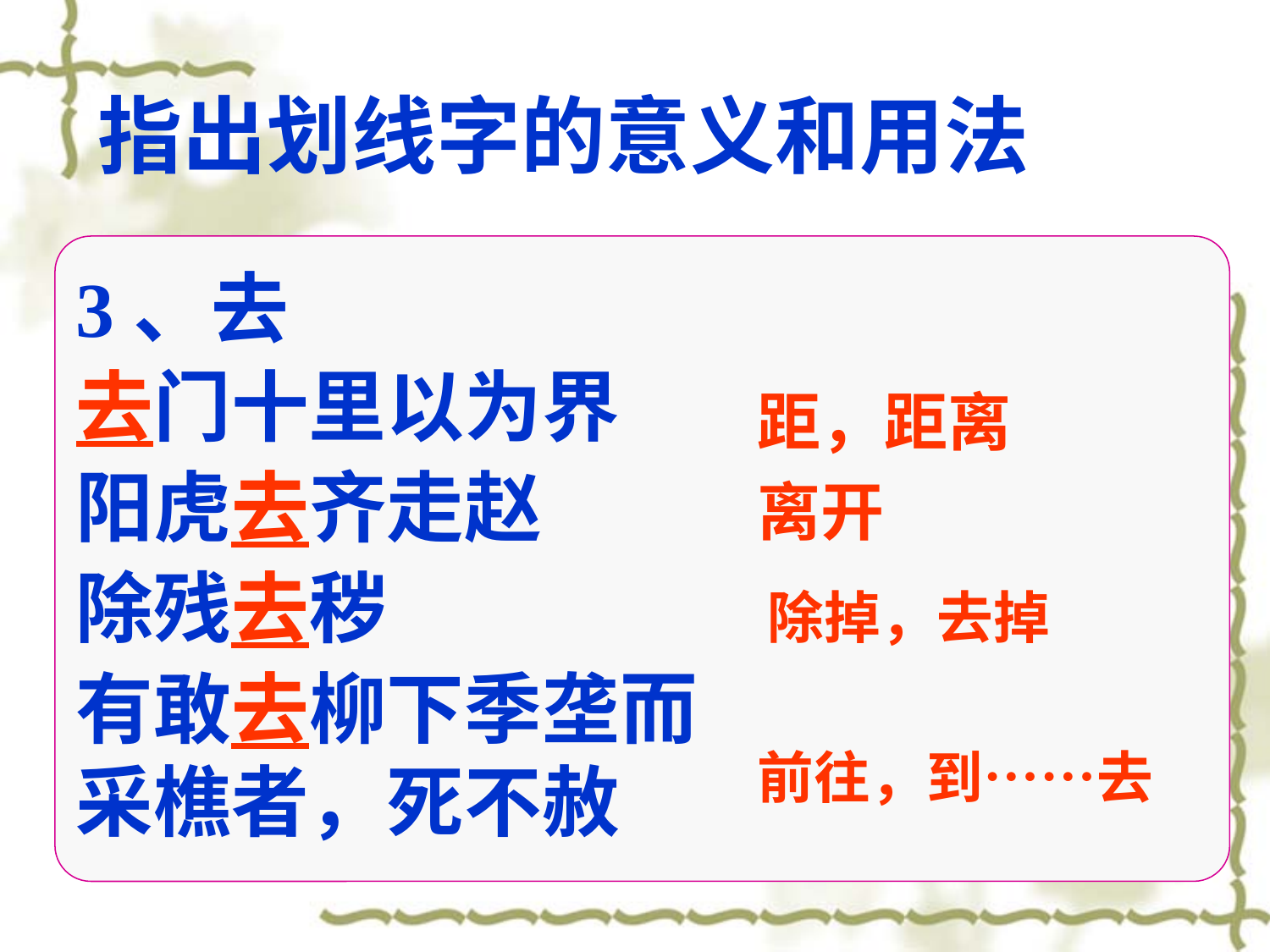

指出划线字的意义和用法

3、去
去门十里以为界
阳虎去齐走赵
除残去秽
有敢去柳下季垄而采樵者，死不赦
距，距离
离开
除掉，去掉
前往，到……去